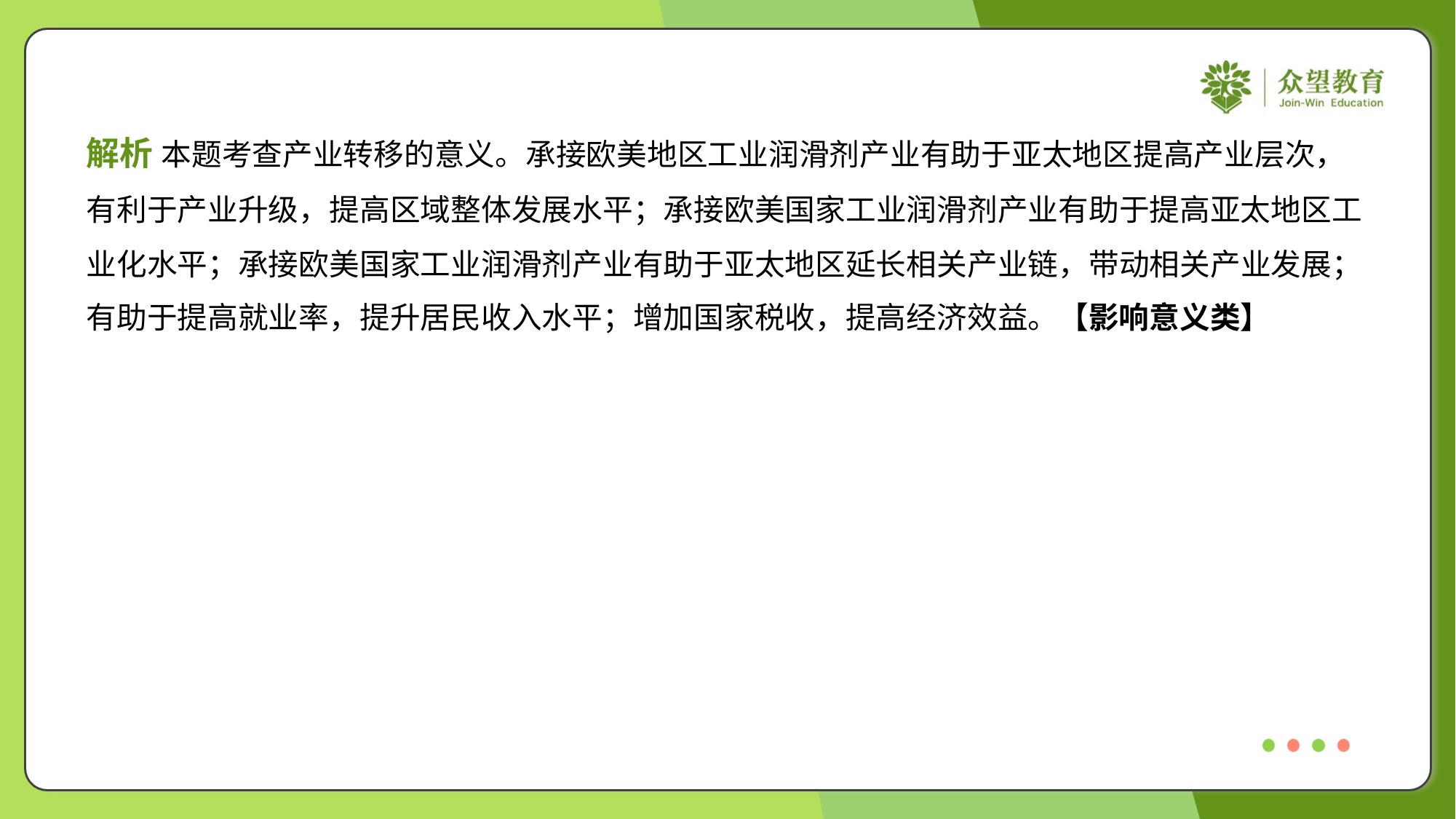

解析 本题考查产业转移的意义。承接欧美地区工业润滑剂产业有助于亚太地区提高产业层次，
有利于产业升级，提高区域整体发展水平；承接欧美国家工业润滑剂产业有助于提高亚太地区工
业化水平；承接欧美国家工业润滑剂产业有助于亚太地区延长相关产业链，带动相关产业发展；
有助于提高就业率，提升居民收入水平；增加国家税收，提高经济效益。【影响意义类】